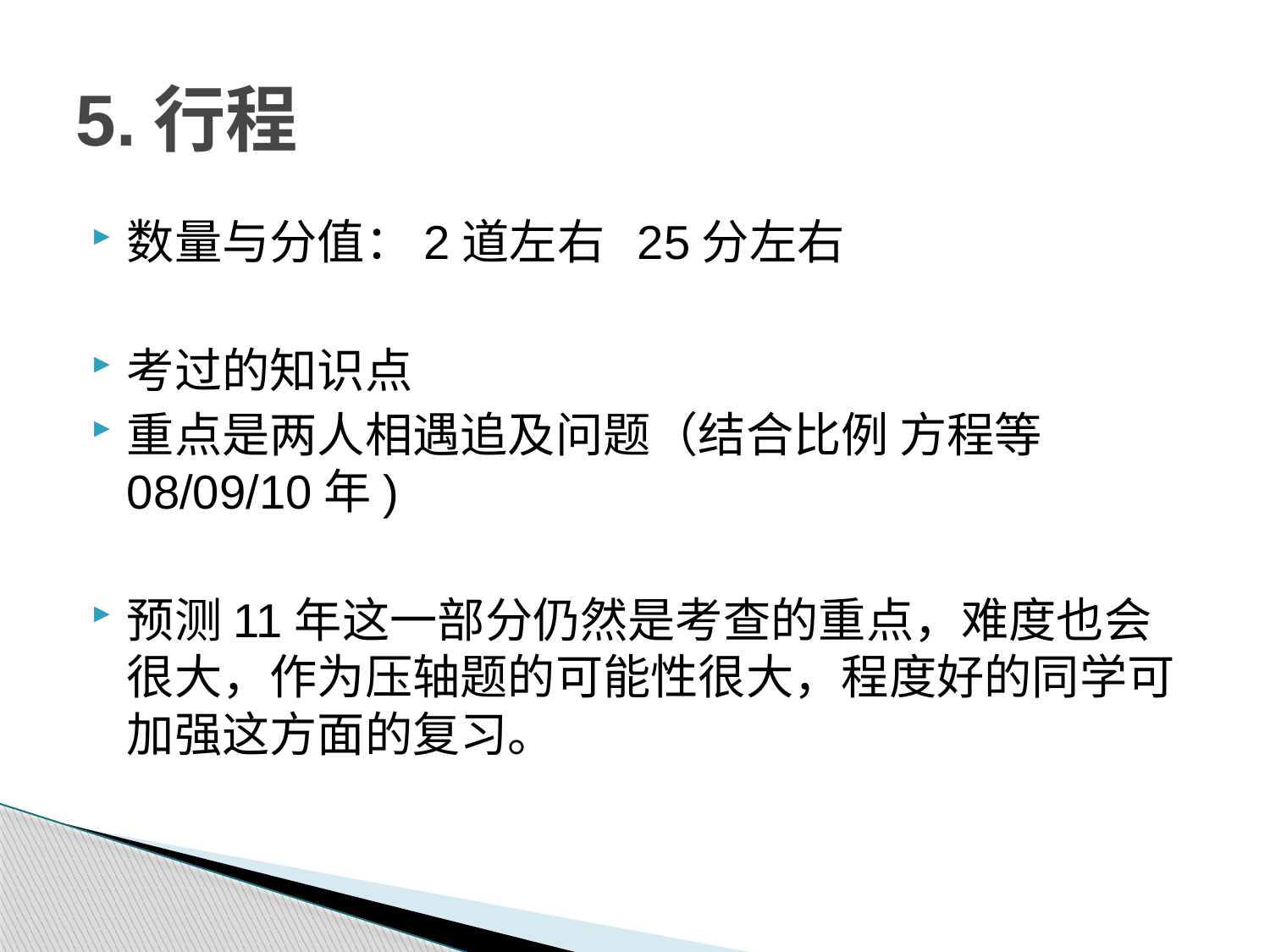

# 5.行程
数量与分值：2道左右  25分左右

考过的知识点
重点是两人相遇追及问题（结合比例 方程等08/09/10年)

预测11年这一部分仍然是考查的重点，难度也会很大，作为压轴题的可能性很大，程度好的同学可加强这方面的复习。